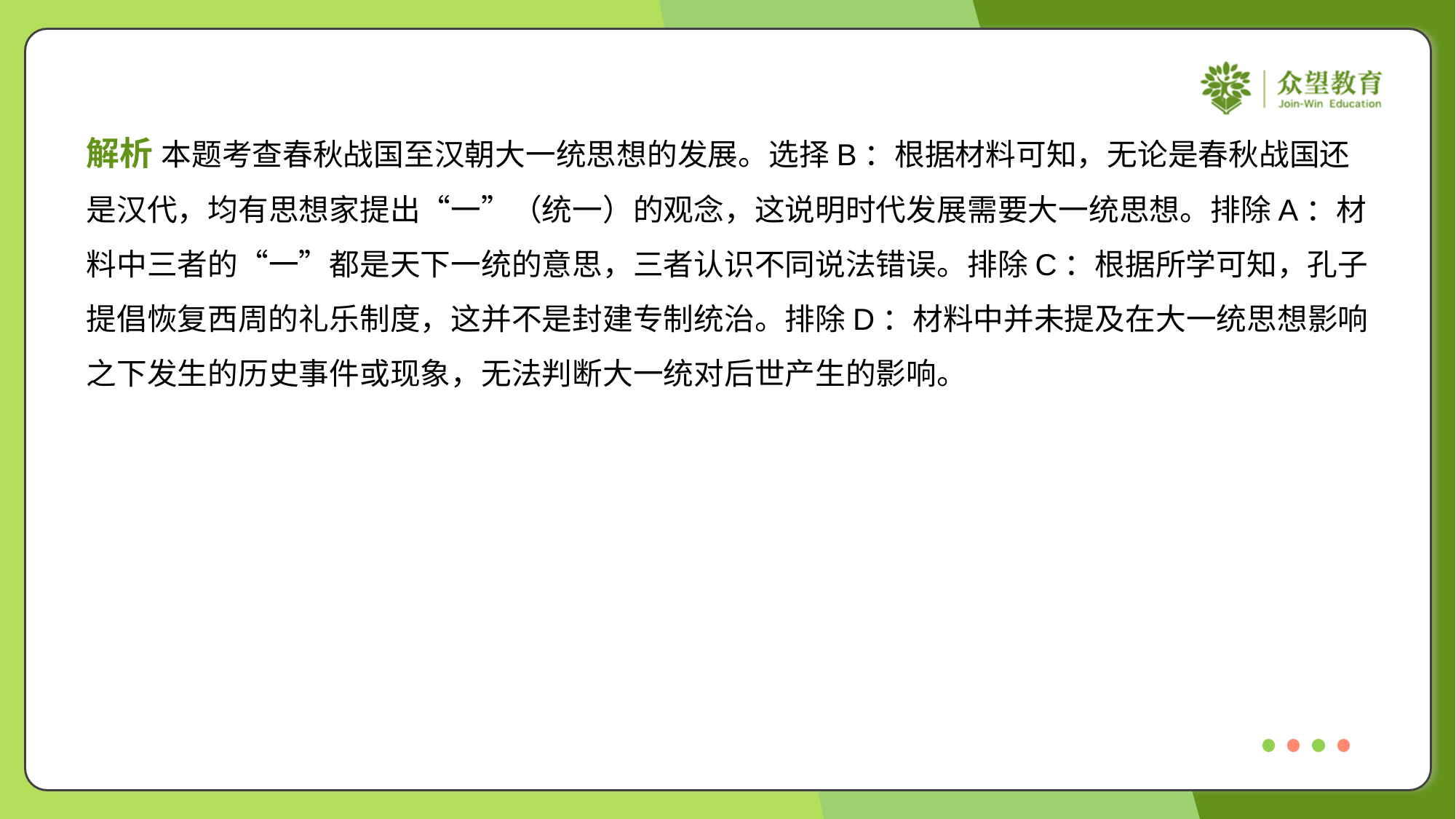

解析 本题考查春秋战国至汉朝大一统思想的发展。选择B：根据材料可知，无论是春秋战国还
是汉代，均有思想家提出“一”（统一）的观念，这说明时代发展需要大一统思想。排除A：材
料中三者的“一”都是天下一统的意思，三者认识不同说法错误。排除C：根据所学可知，孔子
提倡恢复西周的礼乐制度，这并不是封建专制统治。排除D：材料中并未提及在大一统思想影响
之下发生的历史事件或现象，无法判断大一统对后世产生的影响。